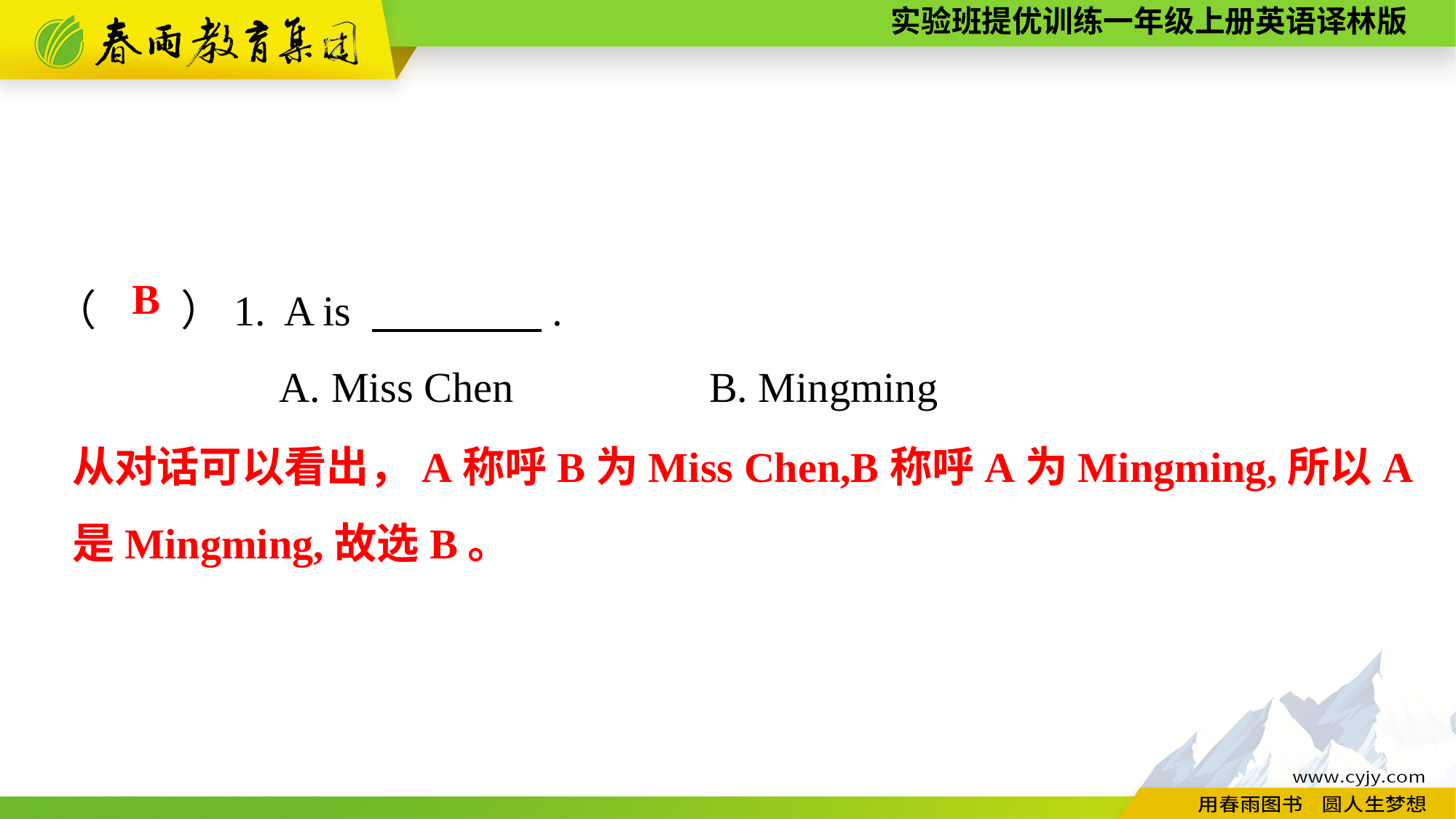

（　　）1.  A is 　　　　.
A. Miss Chen		B. Mingming
B
从对话可以看出，A称呼B为Miss Chen,B称呼A为Mingming,所以A是Mingming,故选B。